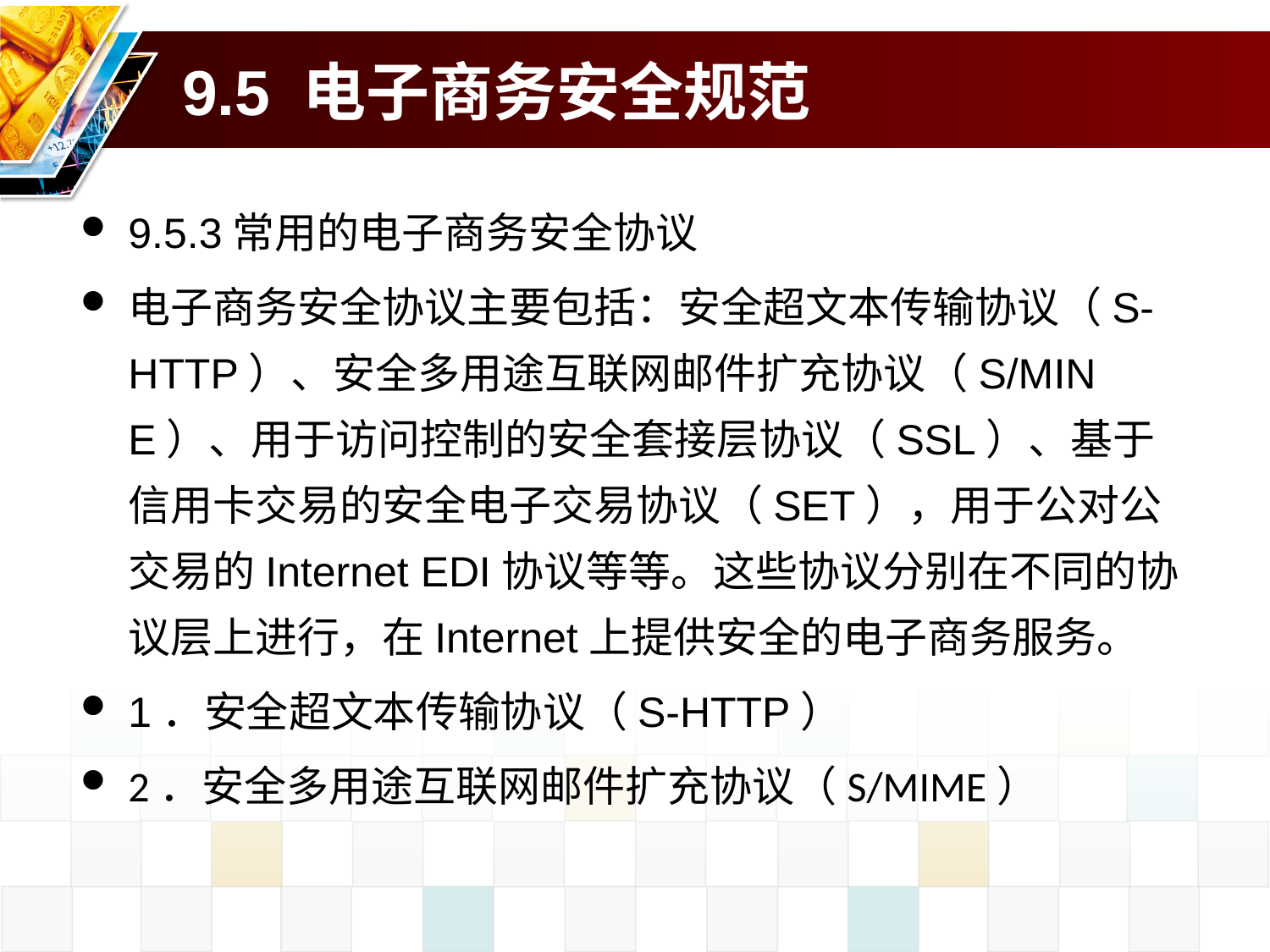

# 9.5 电子商务安全规范
9.5.3常用的电子商务安全协议
电子商务安全协议主要包括：安全超文本传输协议（S-HTTP）、安全多用途互联网邮件扩充协议（S/MINE）、用于访问控制的安全套接层协议（SSL）、基于信用卡交易的安全电子交易协议（SET），用于公对公交易的Internet EDI协议等等。这些协议分别在不同的协议层上进行，在Internet上提供安全的电子商务服务。
1．安全超文本传输协议（S-HTTP）
2．安全多用途互联网邮件扩充协议（S/MIME）